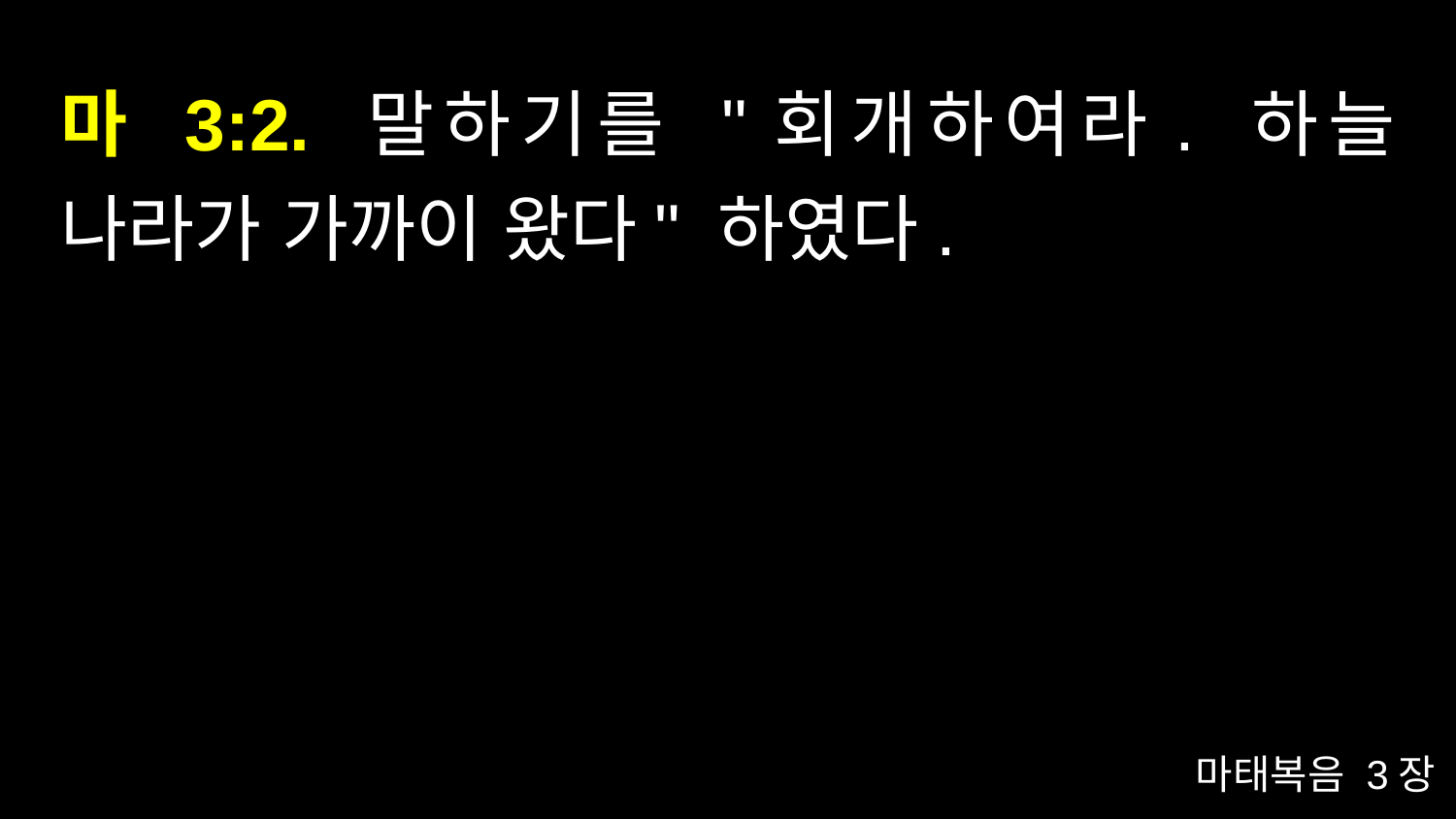

# 마 3:2. 말하기를 "회개하여라. 하늘 나라가 가까이 왔다" 하였다.
마태복음 3장